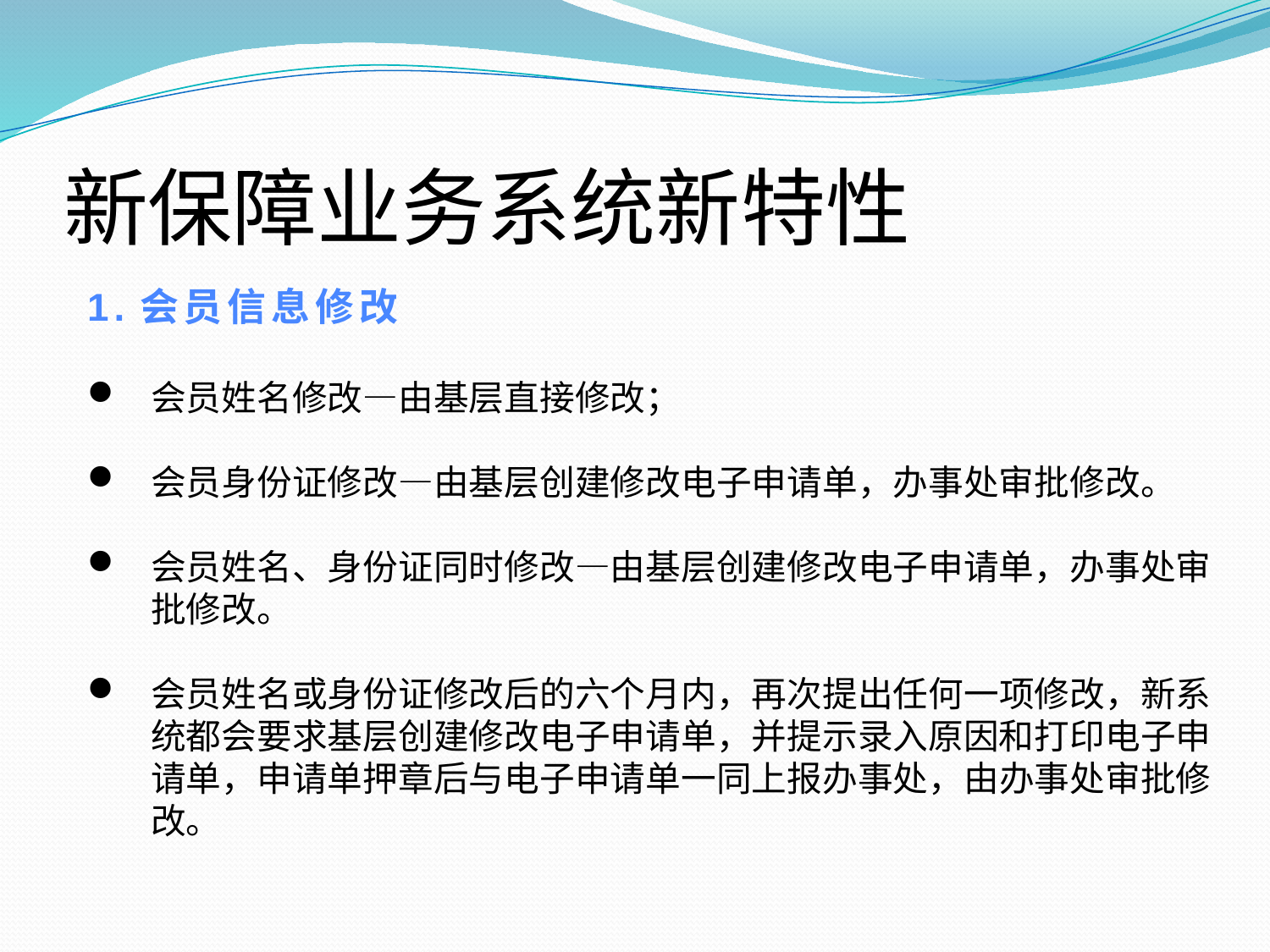

# 新保障业务系统新特性
1.会员信息修改

会员姓名修改—由基层直接修改；

会员身份证修改—由基层创建修改电子申请单，办事处审批修改。

会员姓名、身份证同时修改—由基层创建修改电子申请单，办事处审批修改。

会员姓名或身份证修改后的六个月内，再次提出任何一项修改，新系统都会要求基层创建修改电子申请单，并提示录入原因和打印电子申请单，申请单押章后与电子申请单一同上报办事处，由办事处审批修改。